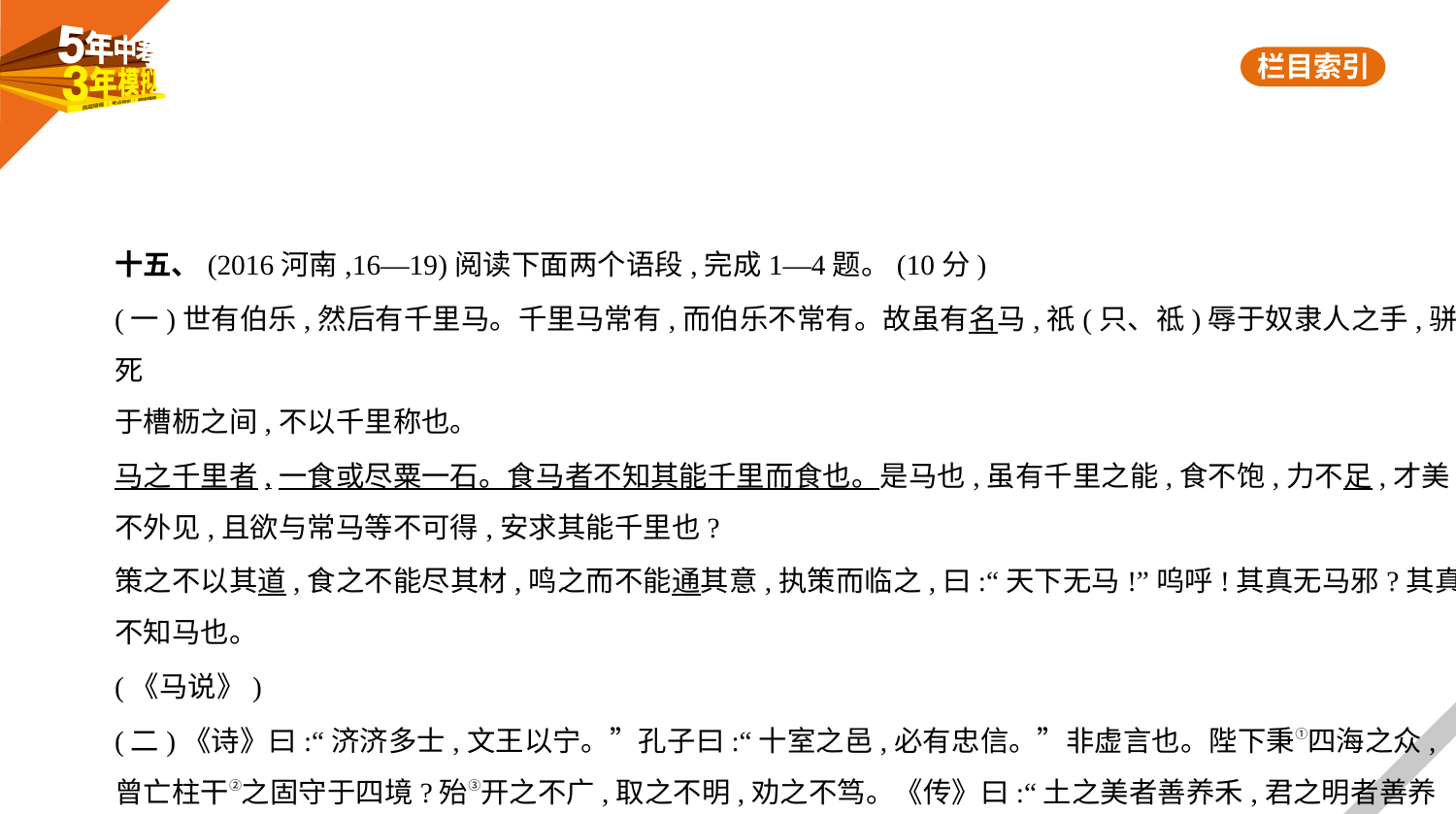

十五、(2016河南,16—19)阅读下面两个语段,完成1—4题。(10分)
(一)世有伯乐,然后有千里马。千里马常有,而伯乐不常有。故虽有名马,祇(只、祗)辱于奴隶人之手,骈死
于槽枥之间,不以千里称也。
马之千里者,一食或尽粟一石。食马者不知其能千里而食也。是马也,虽有千里之能,食不饱,力不足,才美
不外见,且欲与常马等不可得,安求其能千里也?
策之不以其道,食之不能尽其材,鸣之而不能通其意,执策而临之,曰:“天下无马!”呜呼!其真无马邪?其真
不知马也。
(《马说》)
(二)《诗》曰:“济济多士,文王以宁。”孔子曰:“十室之邑,必有忠信。”非虚言也。陛下秉①四海之众,
曾亡柱干②之固守于四境?殆③开之不广,取之不明,劝之不笃。《传》曰:“土之美者善养禾,君之明者善养